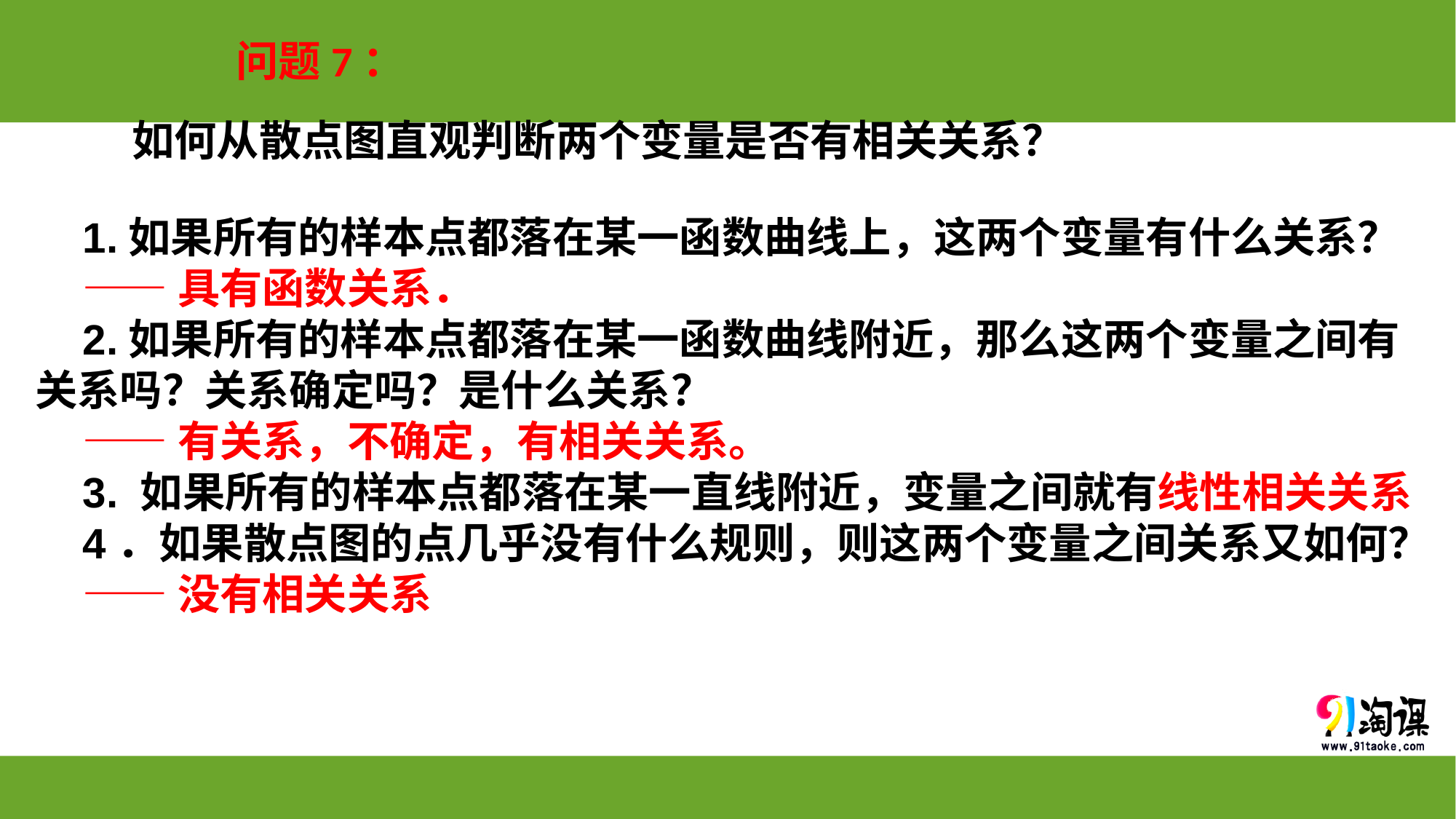

# 问题7：
如何从散点图直观判断两个变量是否有相关关系？
1.如果所有的样本点都落在某一函数曲线上，这两个变量有什么关系？
——具有函数关系．
2.如果所有的样本点都落在某一函数曲线附近，那么这两个变量之间有关系吗？关系确定吗？是什么关系？
——有关系，不确定，有相关关系。
3. 如果所有的样本点都落在某一直线附近，变量之间就有线性相关关系
4．如果散点图的点几乎没有什么规则，则这两个变量之间关系又如何？
——没有相关关系